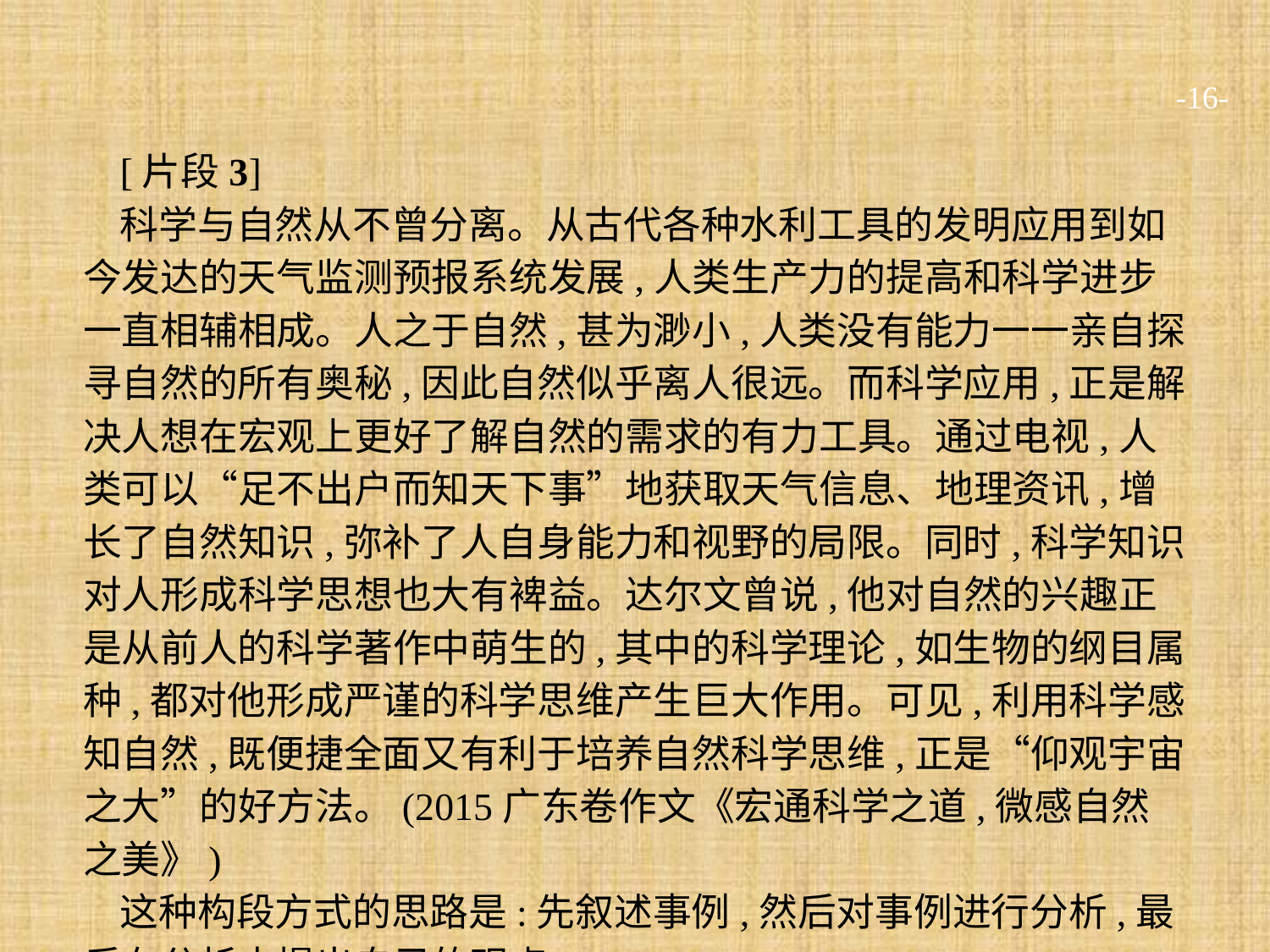

-16-
[片段3]
科学与自然从不曾分离。从古代各种水利工具的发明应用到如今发达的天气监测预报系统发展,人类生产力的提高和科学进步一直相辅相成。人之于自然,甚为渺小,人类没有能力一一亲自探寻自然的所有奥秘,因此自然似乎离人很远。而科学应用,正是解决人想在宏观上更好了解自然的需求的有力工具。通过电视,人类可以“足不出户而知天下事”地获取天气信息、地理资讯,增长了自然知识,弥补了人自身能力和视野的局限。同时,科学知识对人形成科学思想也大有裨益。达尔文曾说,他对自然的兴趣正是从前人的科学著作中萌生的,其中的科学理论,如生物的纲目属种,都对他形成严谨的科学思维产生巨大作用。可见,利用科学感知自然,既便捷全面又有利于培养自然科学思维,正是“仰观宇宙之大”的好方法。(2015广东卷作文《宏通科学之道,微感自然之美》)
这种构段方式的思路是:先叙述事例,然后对事例进行分析,最后在分析中提出自己的观点。